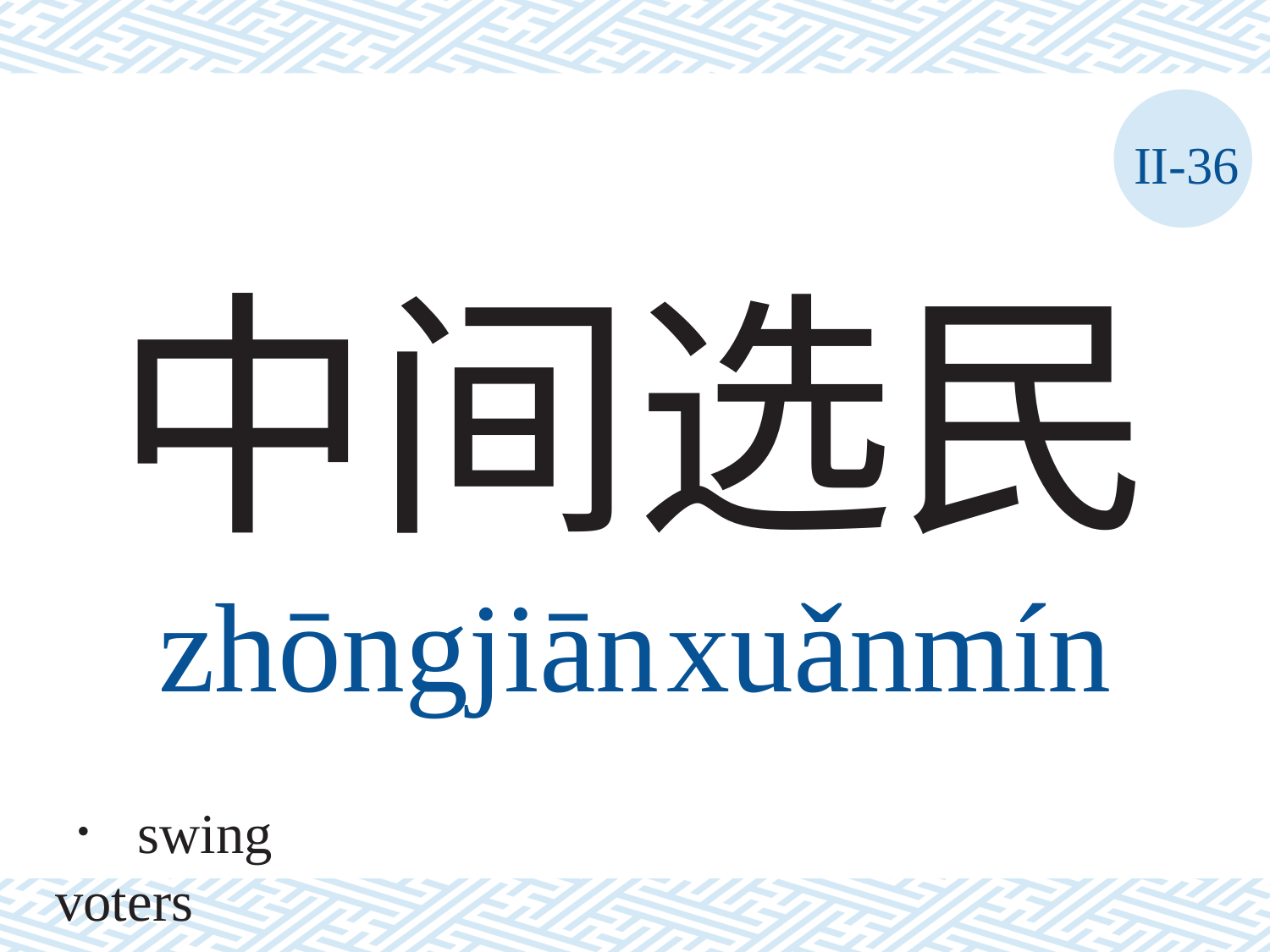

II-36
# 中间选民 zhōngjiān	xuǎnmín
． swing voters